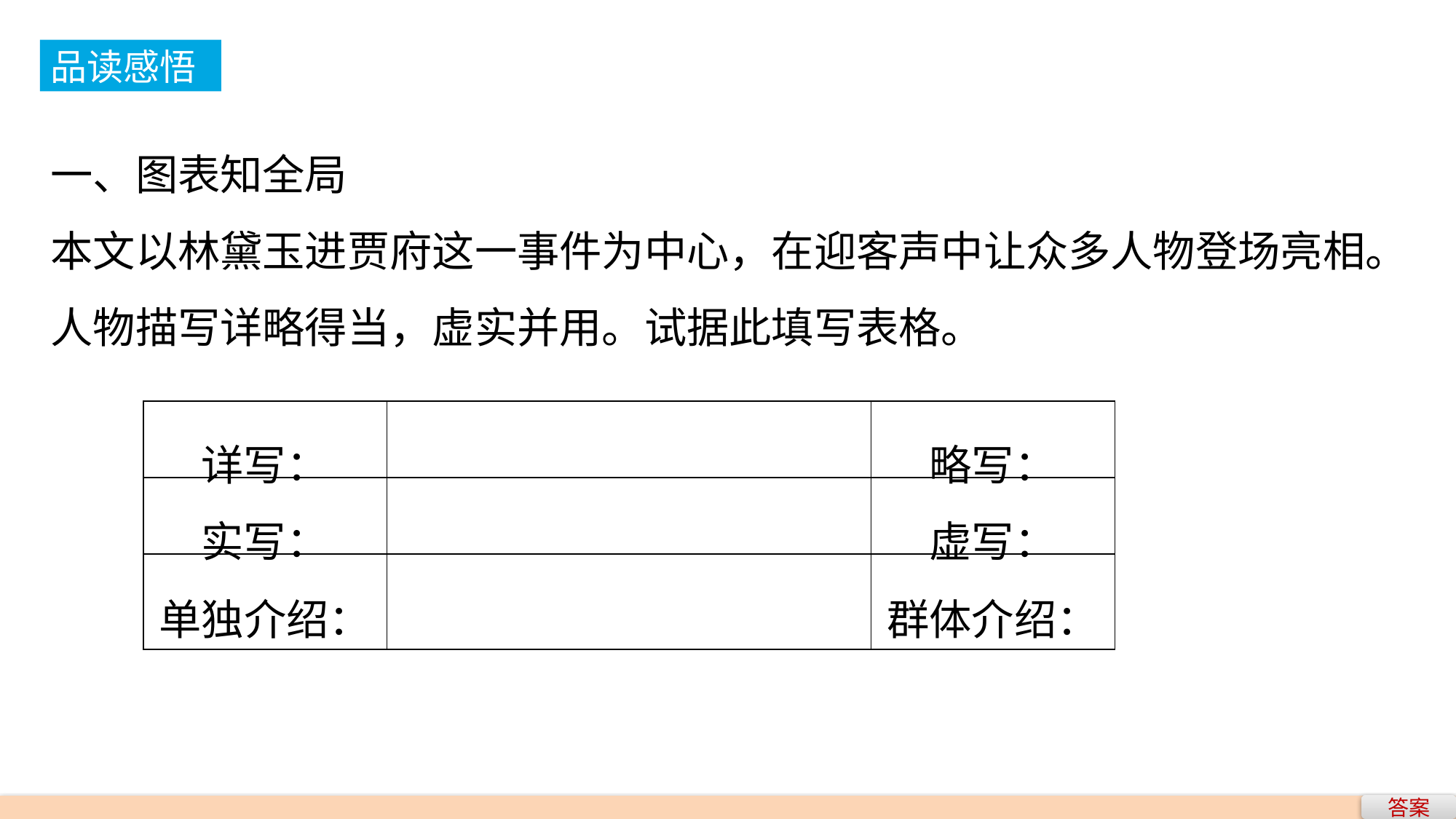

品读感悟
一、图表知全局
本文以林黛玉进贾府这一事件为中心，在迎客声中让众多人物登场亮相。人物描写详略得当，虚实并用。试据此填写表格。
| 详写： |  | 略写： |
| --- | --- | --- |
| 实写： |  | 虚写： |
| 单独介绍： |  | 群体介绍： |
答案